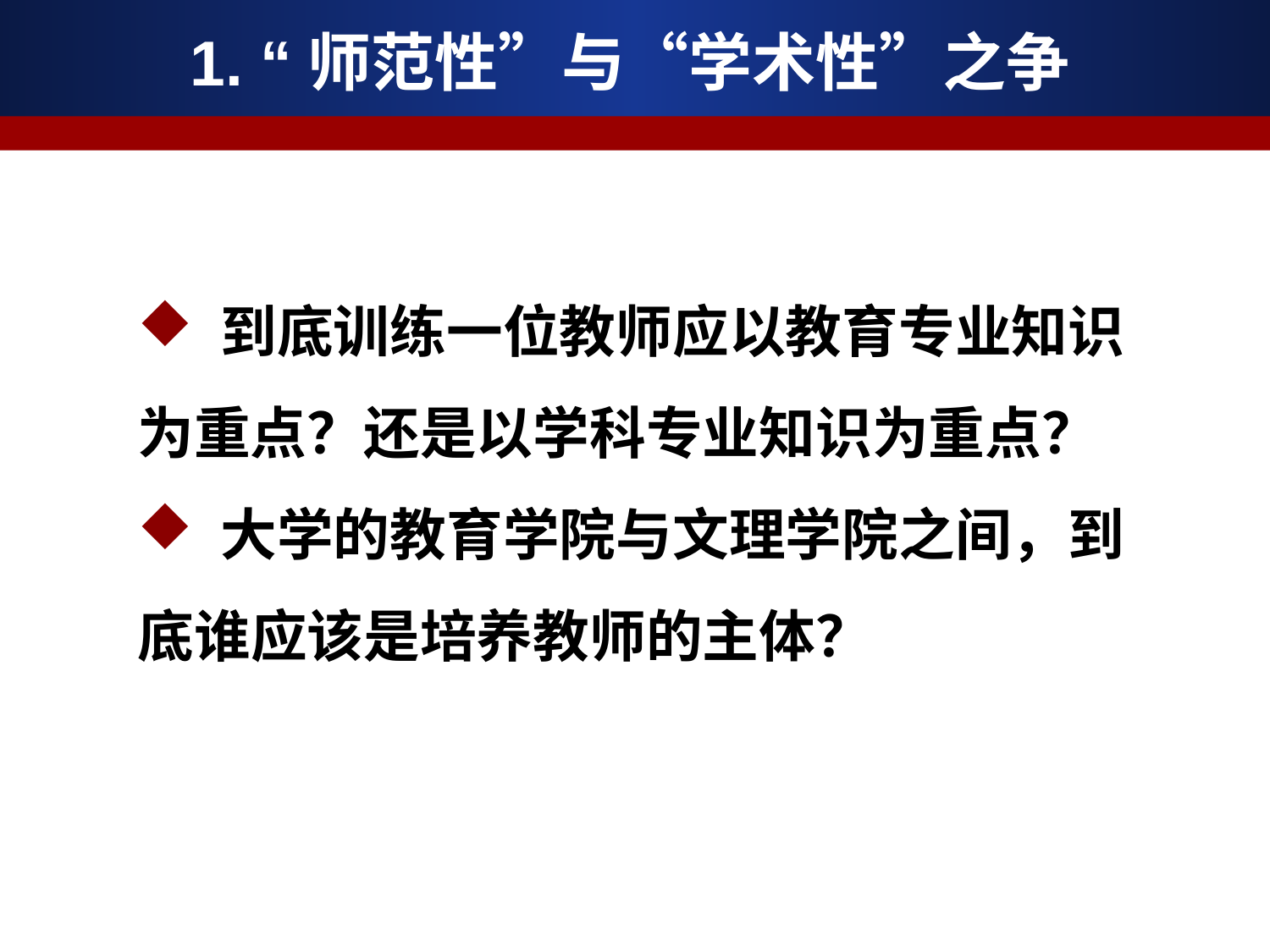

# 1. “师范性”与“学术性”之争
 到底训练一位教师应以教育专业知识为重点？还是以学科专业知识为重点？
 大学的教育学院与文理学院之间，到底谁应该是培养教师的主体？